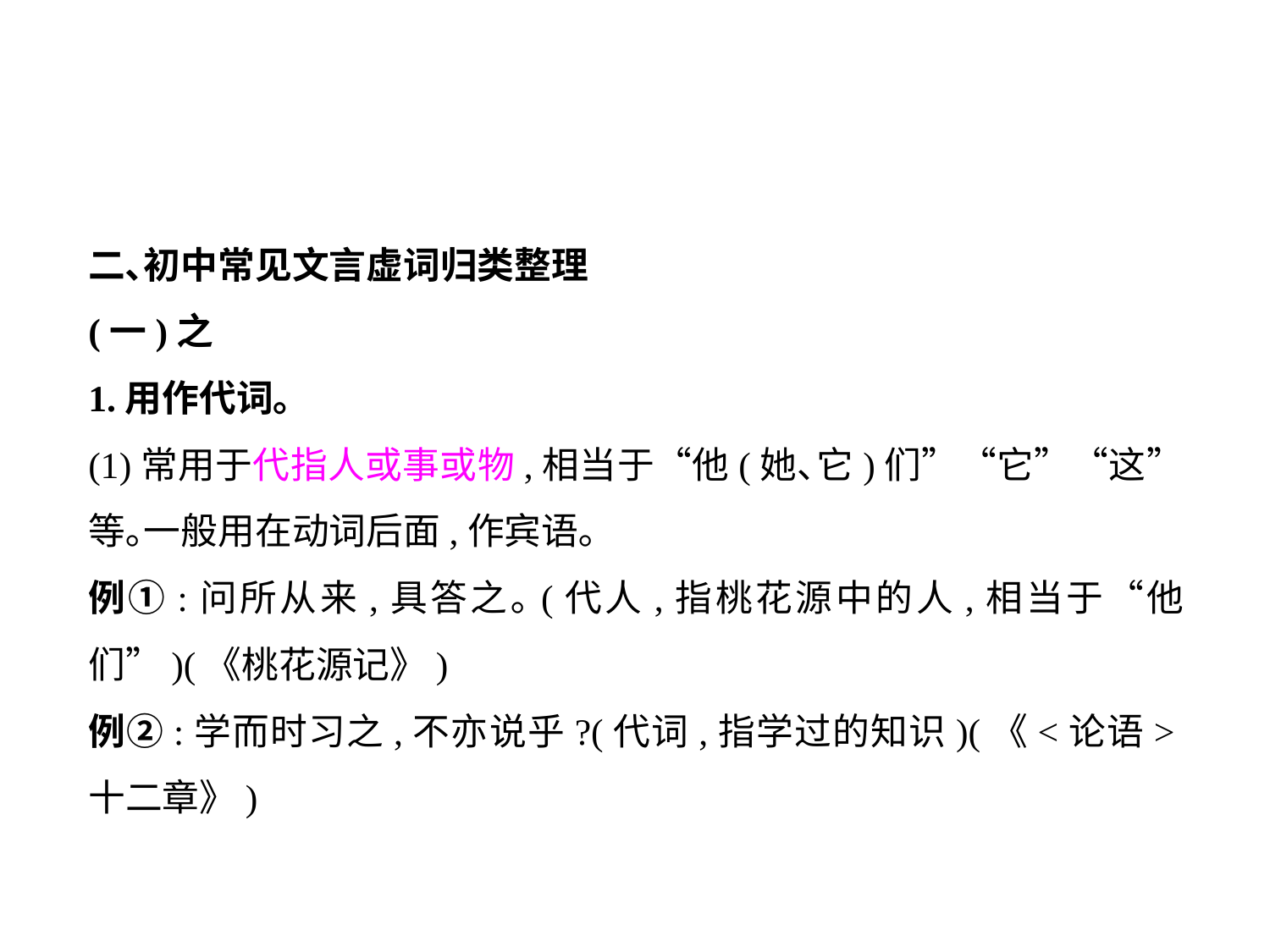

二､初中常见文言虚词归类整理
(一)之
1.用作代词｡
(1)常用于代指人或事或物,相当于“他(她､它)们”“它”“这”等｡一般用在动词后面,作宾语｡
例①:问所从来,具答之｡(代人,指桃花源中的人,相当于“他们”)(《桃花源记》)
例②:学而时习之,不亦说乎?(代词,指学过的知识)(《<论语>十二章》)